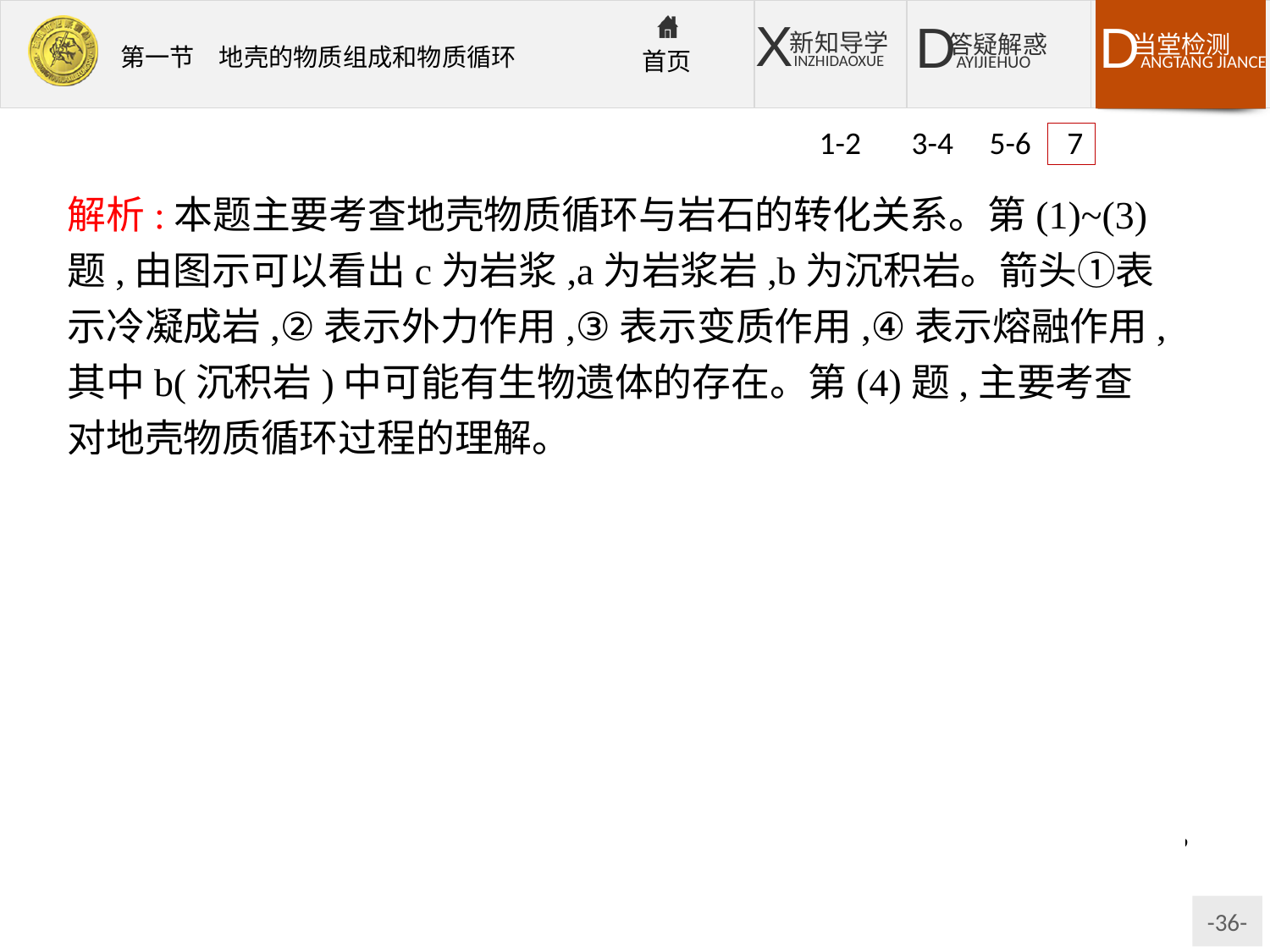

1-2       3-4     5-6     7

解析:本题主要考查地壳物质循环与岩石的转化关系。第(1)~(3)题,由图示可以看出c为岩浆,a为岩浆岩,b为沉积岩。箭头①表示冷凝成岩,②表示外力作用,③表示变质作用,④表示熔融作用,其中b(沉积岩)中可能有生物遗体的存在。第(4)题,主要考查对地壳物质循环过程的理解。
答案:(1)②　③
(2)岩浆岩　沉积岩
(3)b　a
(4)从图中可以读出:地球内部的岩浆,经冷却凝固形成岩浆岩,岩浆岩受到流水、风、冰川、海浪等侵蚀、搬运、堆积作用形成沉积岩;同时这些已形成的岩石在一定的温度和压力作用下发生变质,形成变质岩;各类岩石在地壳深处或地壳以下发生熔融作用,又形成新的岩浆,这就是地壳物质循环。